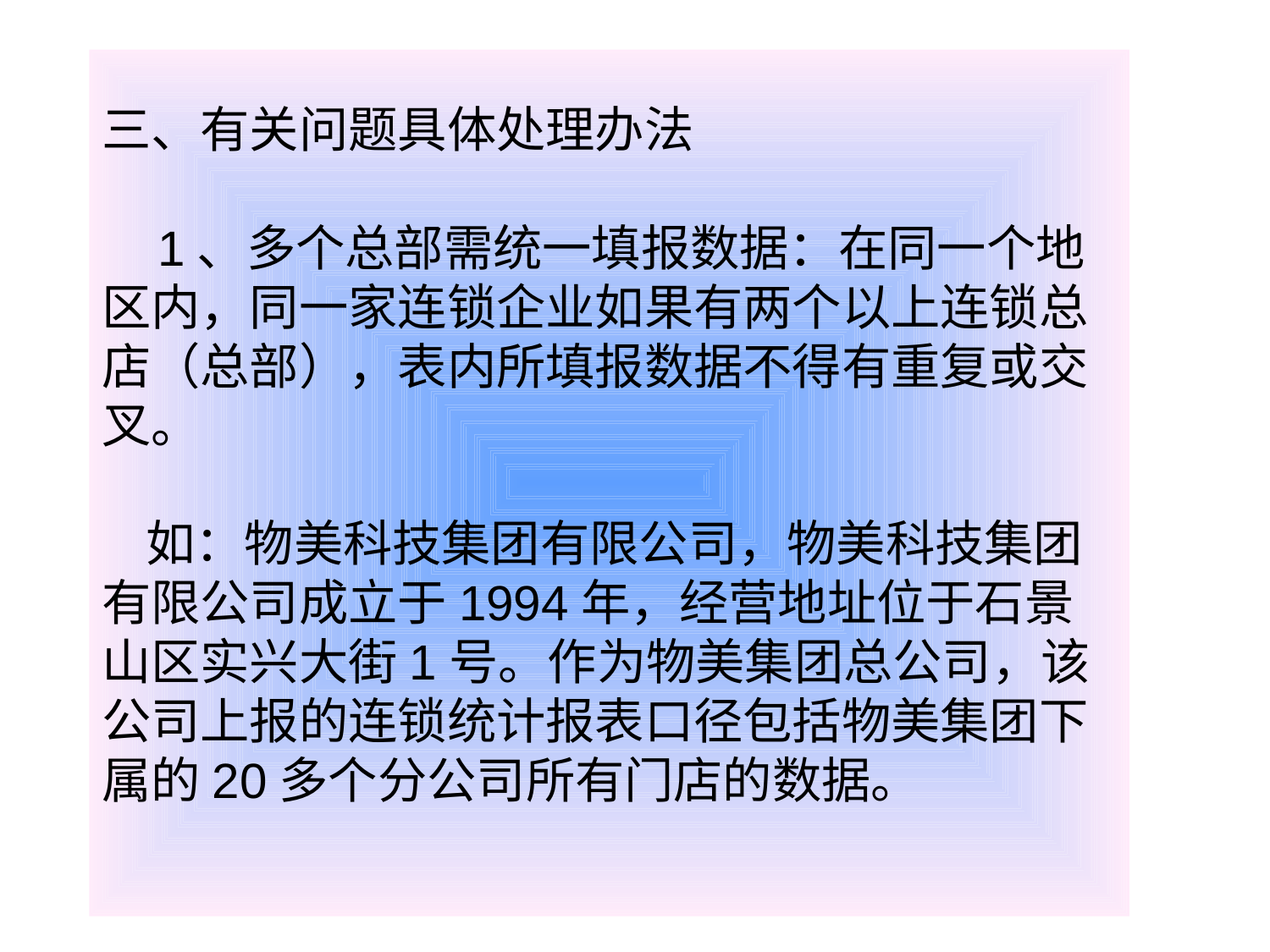

三、有关问题具体处理办法
    1、多个总部需统一填报数据：在同一个地区内，同一家连锁企业如果有两个以上连锁总店（总部），表内所填报数据不得有重复或交叉。
    如：物美科技集团有限公司，物美科技集团有限公司成立于1994年，经营地址位于石景山区实兴大街1号。作为物美集团总公司，该公司上报的连锁统计报表口径包括物美集团下属的20多个分公司所有门店的数据。